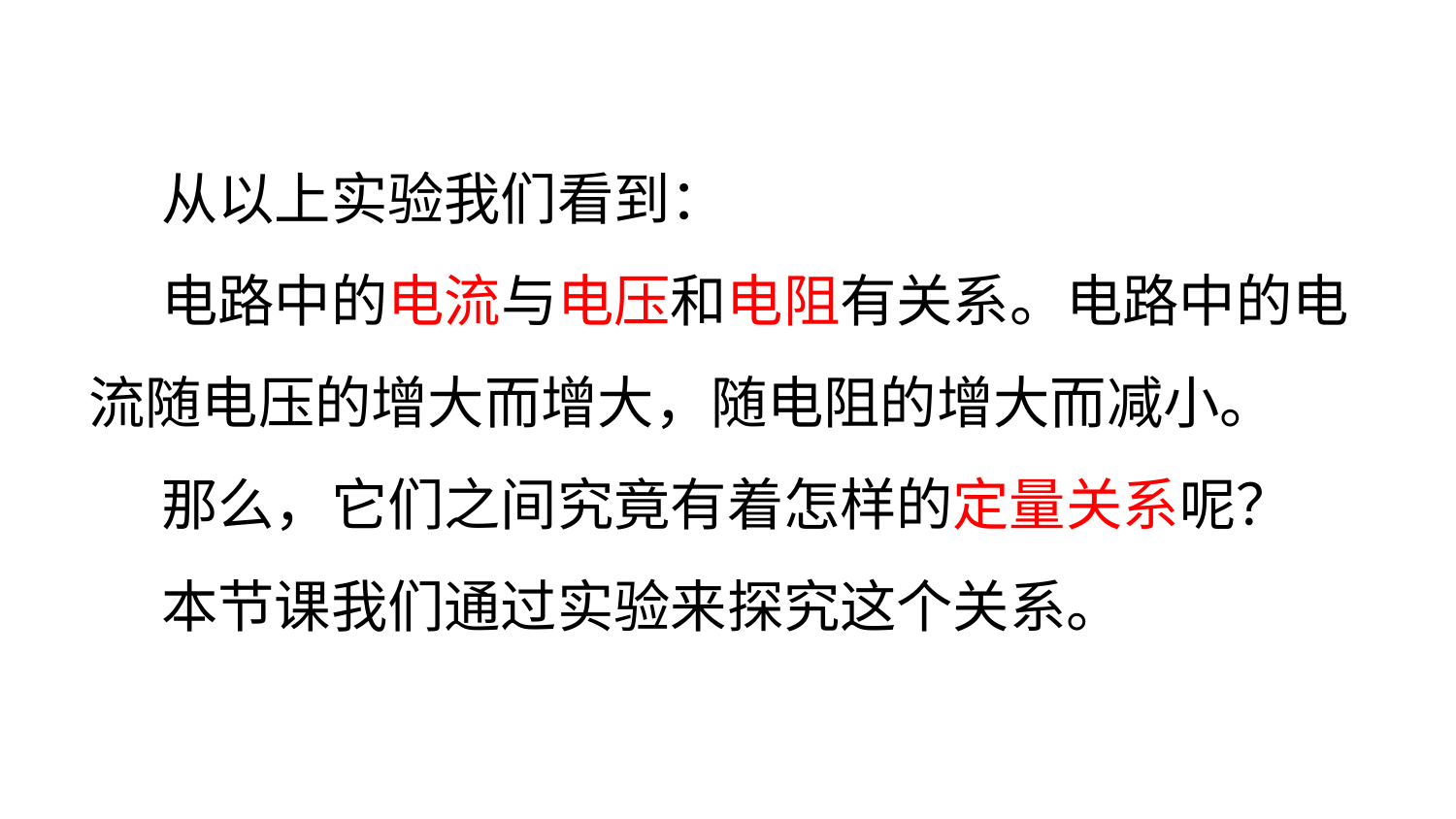

从以上实验我们看到：
电路中的电流与电压和电阻有关系。电路中的电流随电压的增大而增大，随电阻的增大而减小。
那么，它们之间究竟有着怎样的定量关系呢？
本节课我们通过实验来探究这个关系。